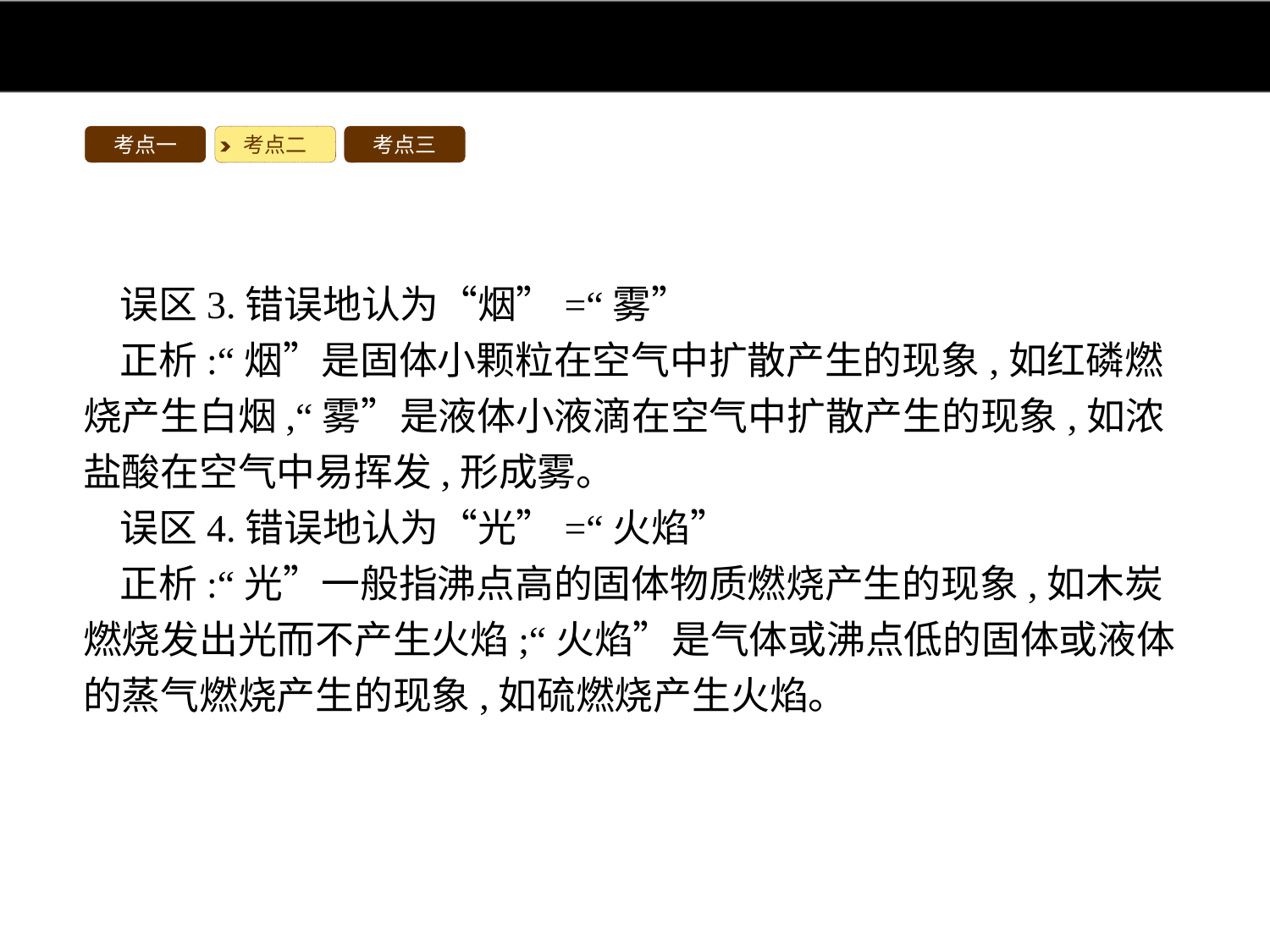

考点一
考点二
考点三

误区3.错误地认为“烟”=“雾”
正析:“烟”是固体小颗粒在空气中扩散产生的现象,如红磷燃烧产生白烟,“雾”是液体小液滴在空气中扩散产生的现象,如浓盐酸在空气中易挥发,形成雾。
误区4.错误地认为“光”=“火焰”
正析:“光”一般指沸点高的固体物质燃烧产生的现象,如木炭燃烧发出光而不产生火焰;“火焰”是气体或沸点低的固体或液体的蒸气燃烧产生的现象,如硫燃烧产生火焰。